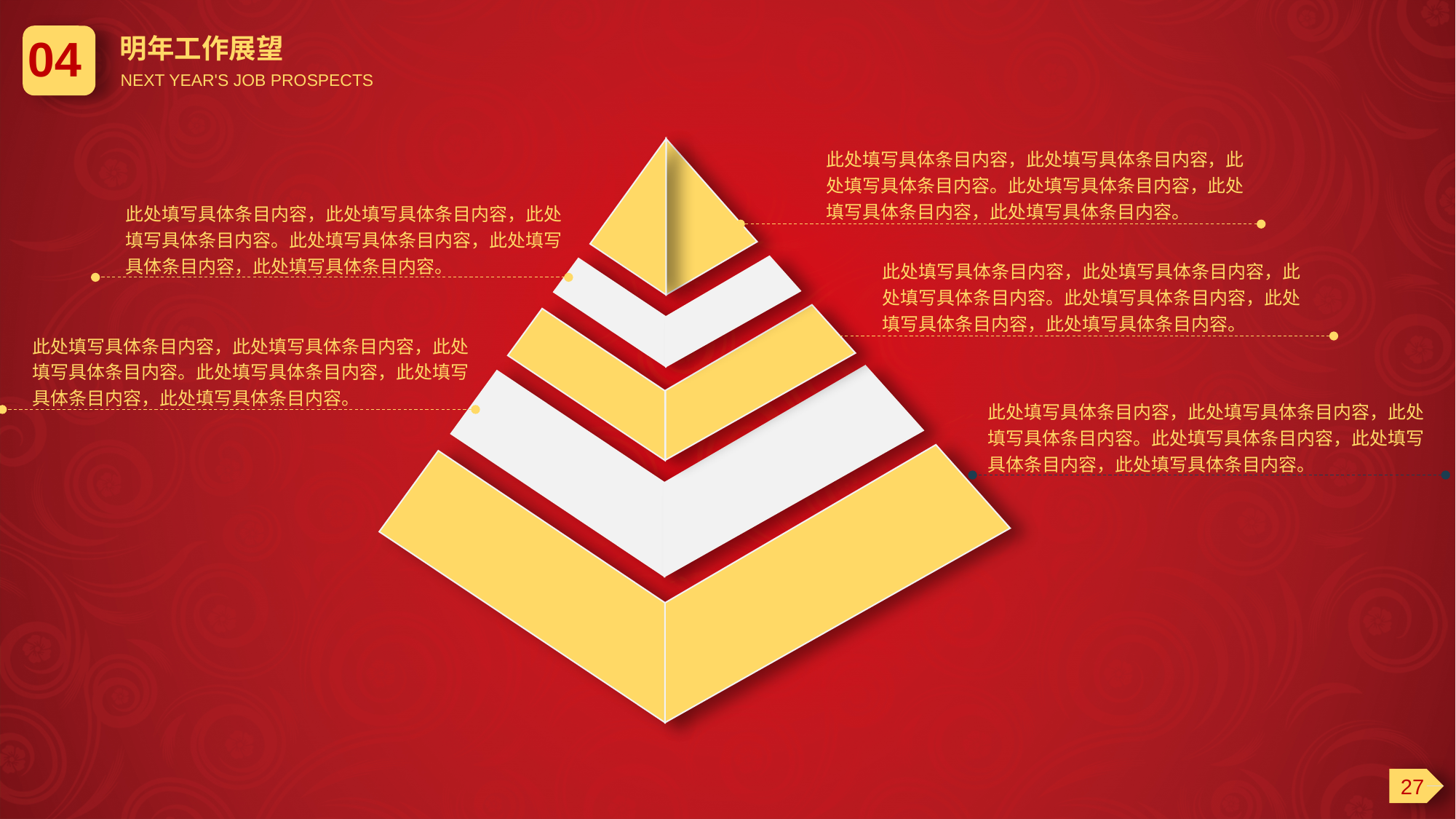

04

明年工作展望
NEXT YEAR'S JOB PROSPECTS

此处填写具体条目内容，此处填写具体条目内容，此处填写具体条目内容。此处填写具体条目内容，此处填写具体条目内容，此处填写具体条目内容。
此处填写具体条目内容，此处填写具体条目内容，此处填写具体条目内容。此处填写具体条目内容，此处填写具体条目内容，此处填写具体条目内容。
此处填写具体条目内容，此处填写具体条目内容，此处填写具体条目内容。此处填写具体条目内容，此处填写具体条目内容，此处填写具体条目内容。

此处填写具体条目内容，此处填写具体条目内容，此处填写具体条目内容。此处填写具体条目内容，此处填写具体条目内容，此处填写具体条目内容。

此处填写具体条目内容，此处填写具体条目内容，此处填写具体条目内容。此处填写具体条目内容，此处填写具体条目内容，此处填写具体条目内容。

27